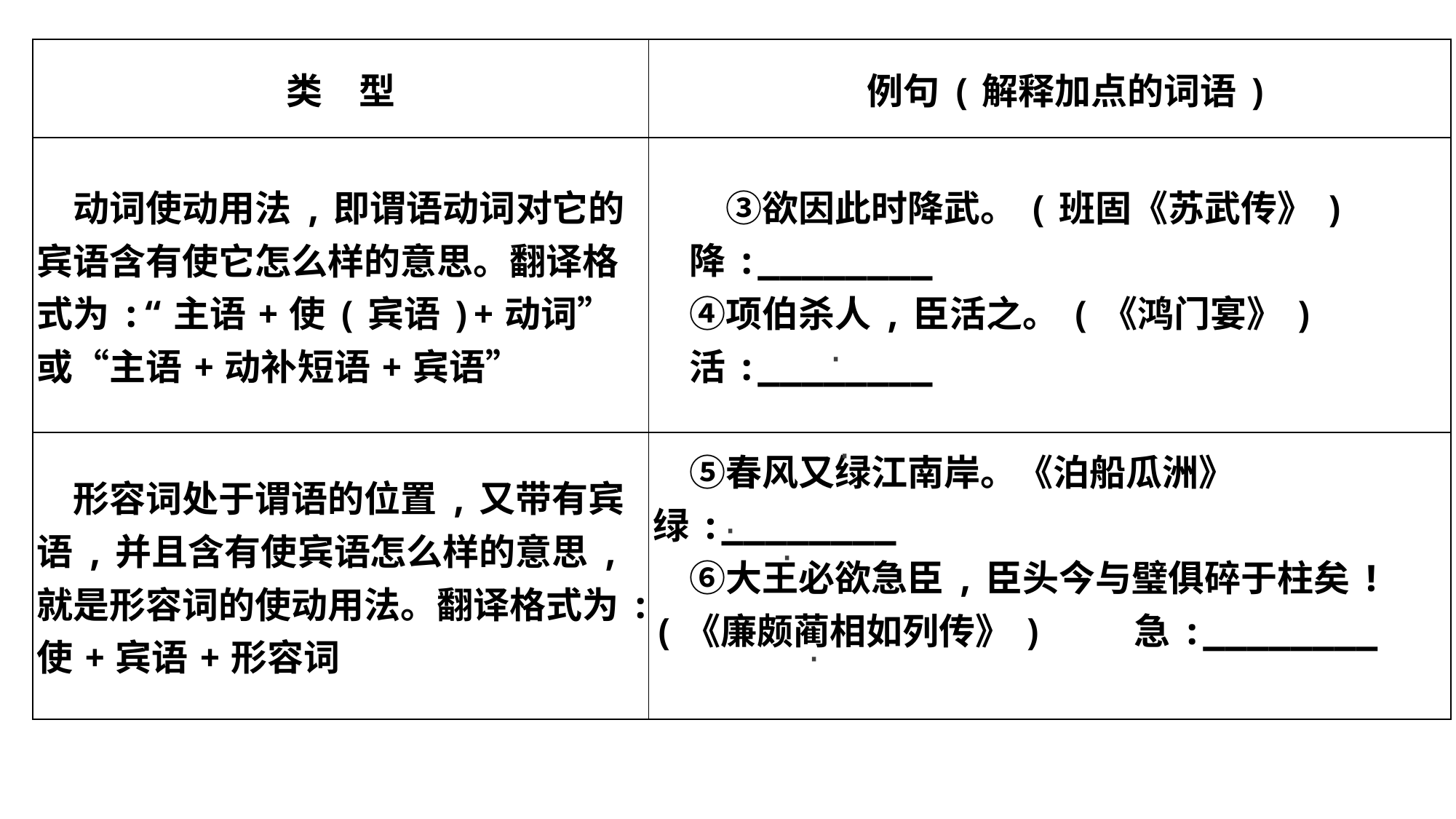

| 类　型 | 例句(解释加点的词语) |
| --- | --- |
| 动词使动用法,即谓语动词对它的宾语含有使它怎么样的意思。翻译格式为:“主语+使(宾语)+动词”或“主语+动补短语+宾语” | ③欲因此时降武。(班固《苏武传》) 　降:\_\_\_\_\_\_\_\_　　　　　　　  　④项伯杀人,臣活之。(《鸿门宴》) 　活:\_\_\_\_\_\_\_\_ |
| 形容词处于谓语的位置,又带有宾语,并且含有使宾语怎么样的意思,就是形容词的使动用法。翻译格式为:使+宾语+形容词 | ⑤春风又绿江南岸。《泊船瓜洲》 绿:\_\_\_\_\_\_\_\_　　　　　　　  　⑥大王必欲急臣,臣头今与璧俱碎于柱矣!(《廉颇蔺相如列传》) 　急:\_\_\_\_\_\_\_\_ |
 ·
 ·
 ·
 ·
 ·